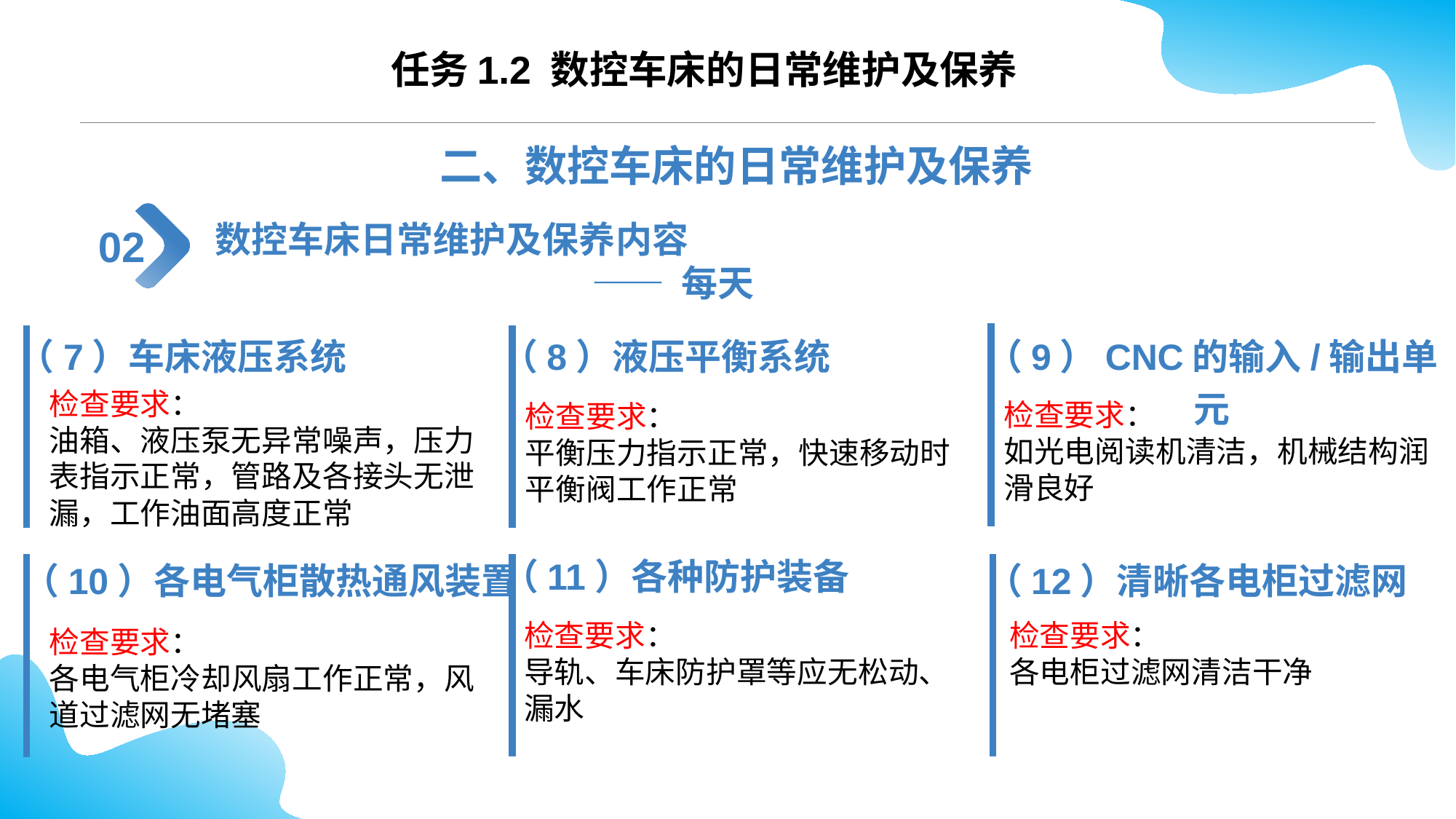

CONTENTS
任务1.2 数控车床的日常维护及保养
二、数控车床的日常维护及保养
数控车床日常维护及保养内容
                                              —— 每天
02

（7）车床液压系统
（9）CNC的输入/输出单元
（8）液压平衡系统
检查要求：
油箱、液压泵无异常噪声，压力表指示正常，管路及各接头无泄漏，工作油面高度正常

检查要求：
如光电阅读机清洁，机械结构润滑良好

检查要求：
平衡压力指示正常，快速移动时平衡阀工作正常
（11）各种防护装备
（12）清晰各电柜过滤网
（10）各电气柜散热通风装置
检查要求：
导轨、车床防护罩等应无松动、漏水
检查要求：
各电柜过滤网清洁干净

检查要求：
各电气柜冷却风扇工作正常，风道过滤网无堵塞